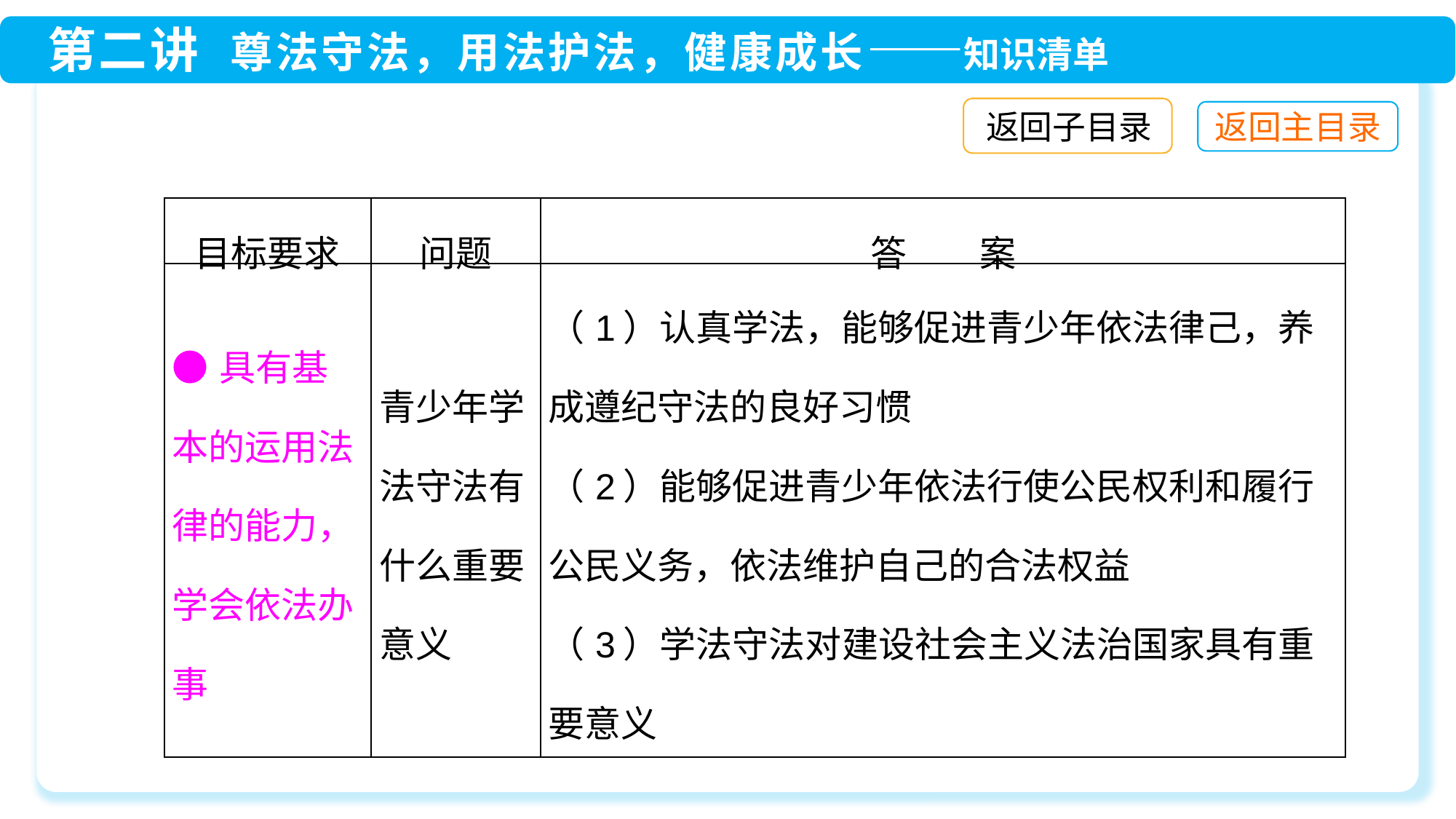

返回子目录
| 目标要求 | 问题 | 答　　案 |
| --- | --- | --- |
| ●具有基本的运用法律的能力，学会依法办事 | 青少年学法守法有什么重要意义 | （1）认真学法，能够促进青少年依法律己，养成遵纪守法的良好习惯 （2）能够促进青少年依法行使公民权利和履行公民义务，依法维护自己的合法权益 （3）学法守法对建设社会主义法治国家具有重要意义 |